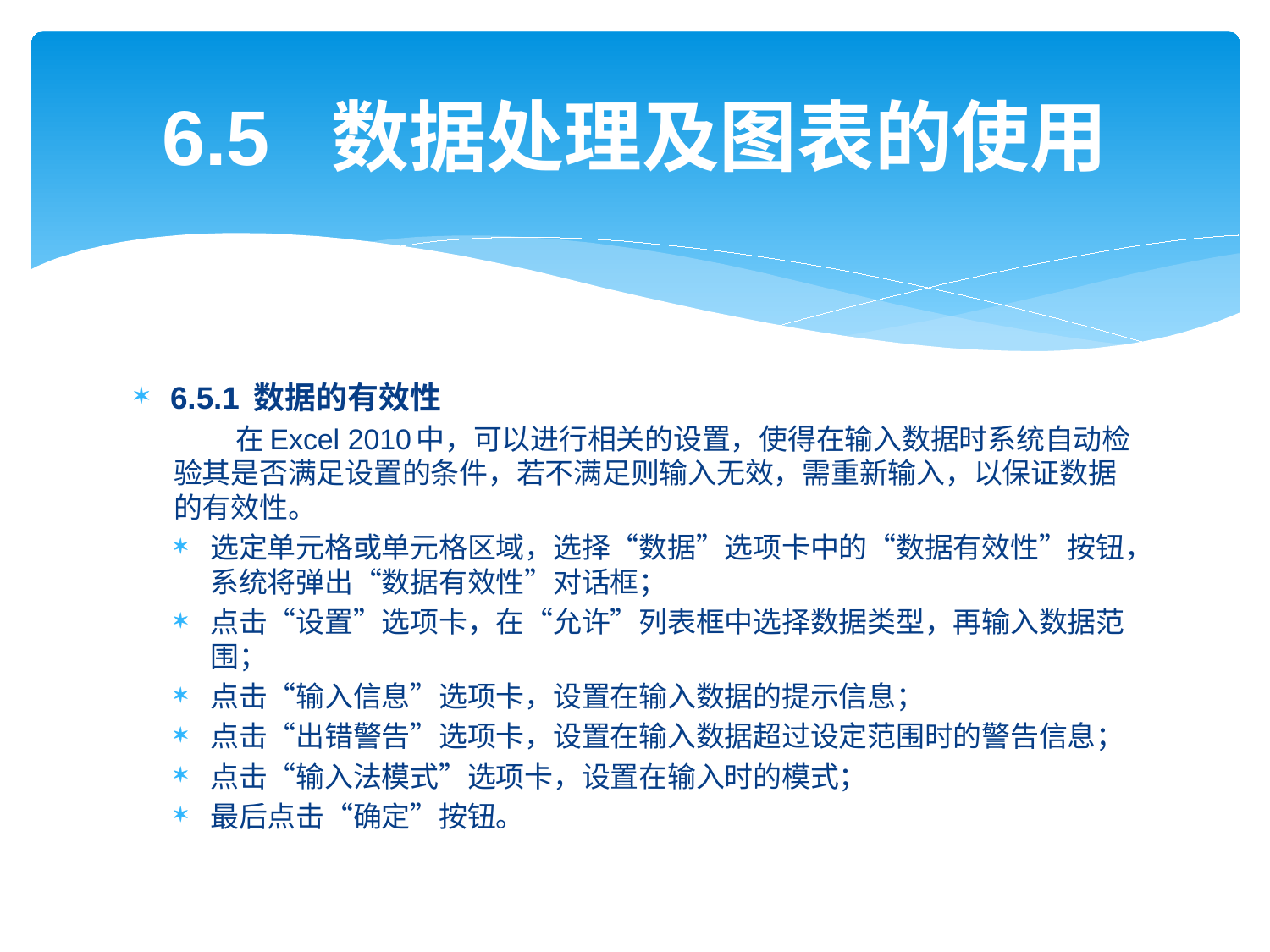

# 6.5  数据处理及图表的使用
6.5.1 数据的有效性
         在Excel 2010中，可以进行相关的设置，使得在输入数据时系统自动检验其是否满足设置的条件，若不满足则输入无效，需重新输入，以保证数据的有效性。
选定单元格或单元格区域，选择“数据”选项卡中的“数据有效性”按钮，系统将弹出“数据有效性”对话框；
点击“设置”选项卡，在“允许”列表框中选择数据类型，再输入数据范围；
点击“输入信息”选项卡，设置在输入数据的提示信息；
点击“出错警告”选项卡，设置在输入数据超过设定范围时的警告信息；
点击“输入法模式”选项卡，设置在输入时的模式；
最后点击“确定”按钮。